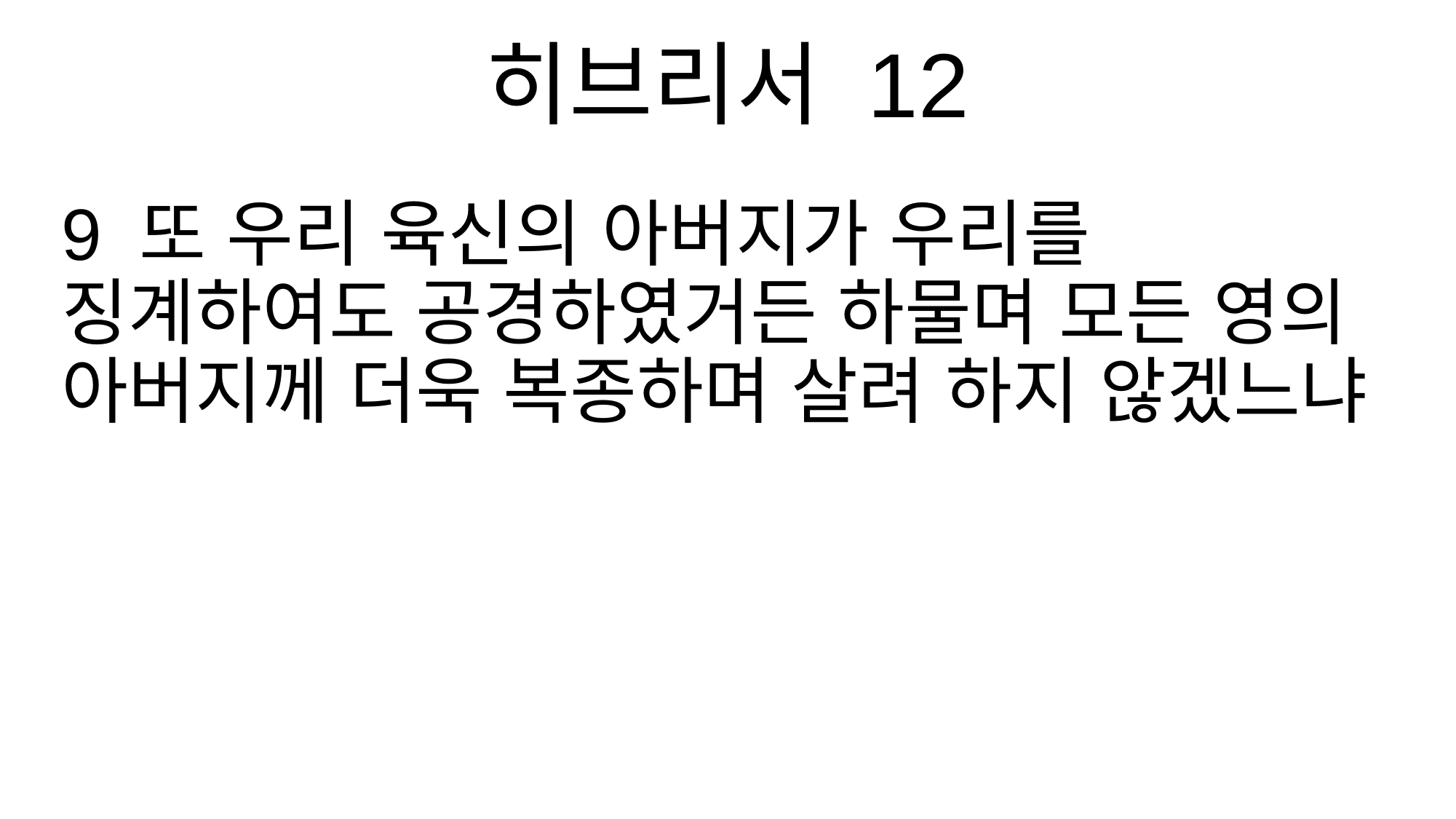

히브리서 12
9 또 우리 육신의 아버지가 우리를 징계하여도 공경하였거든 하물며 모든 영의 아버지께 더욱 복종하며 살려 하지 않겠느냐